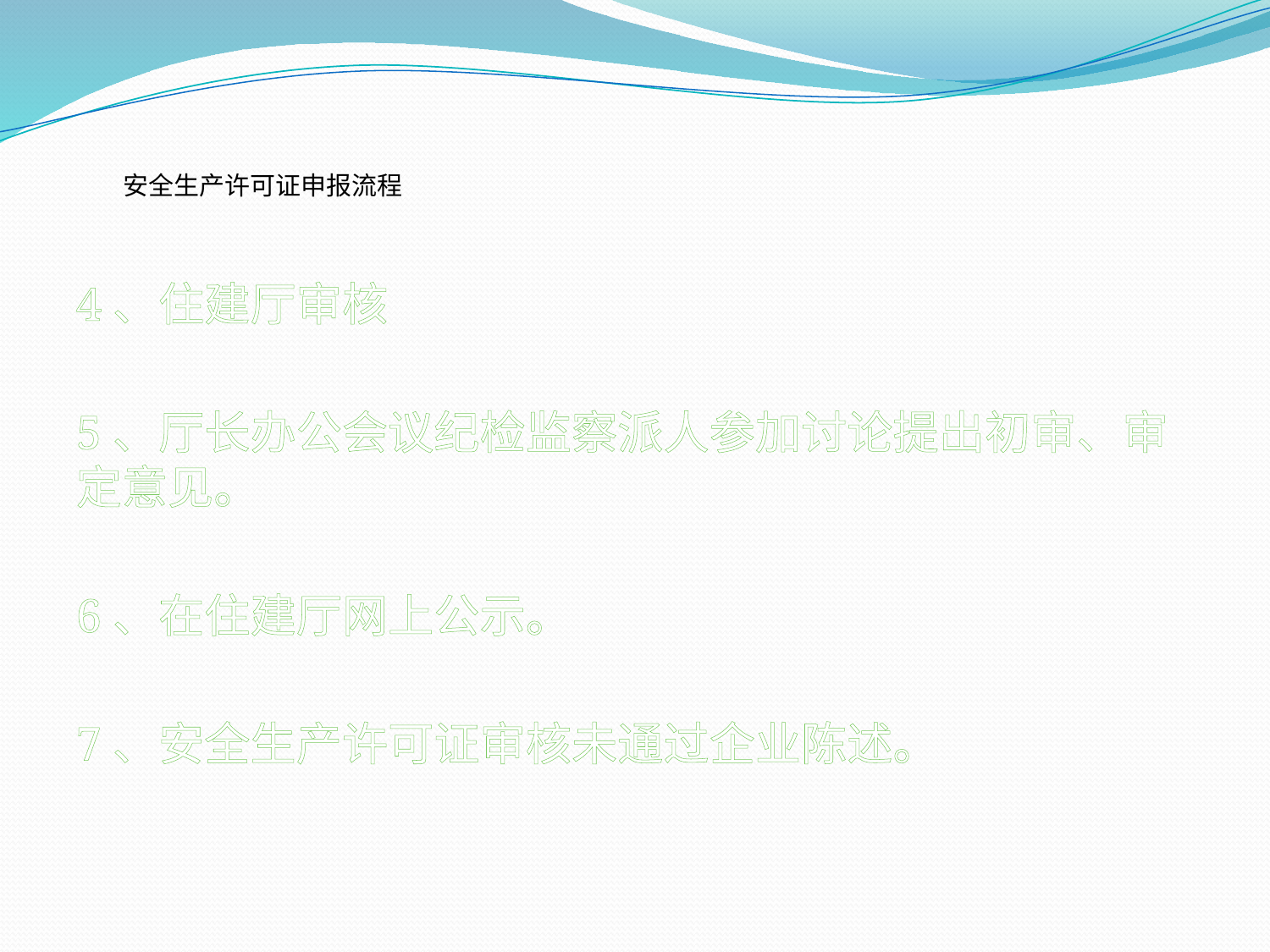

# 安全生产许可证申报流程
4、住建厅审核

5、厅长办公会议纪检监察派人参加讨论提出初审、审定意见。

6、在住建厅网上公示。

7、安全生产许可证审核未通过企业陈述。